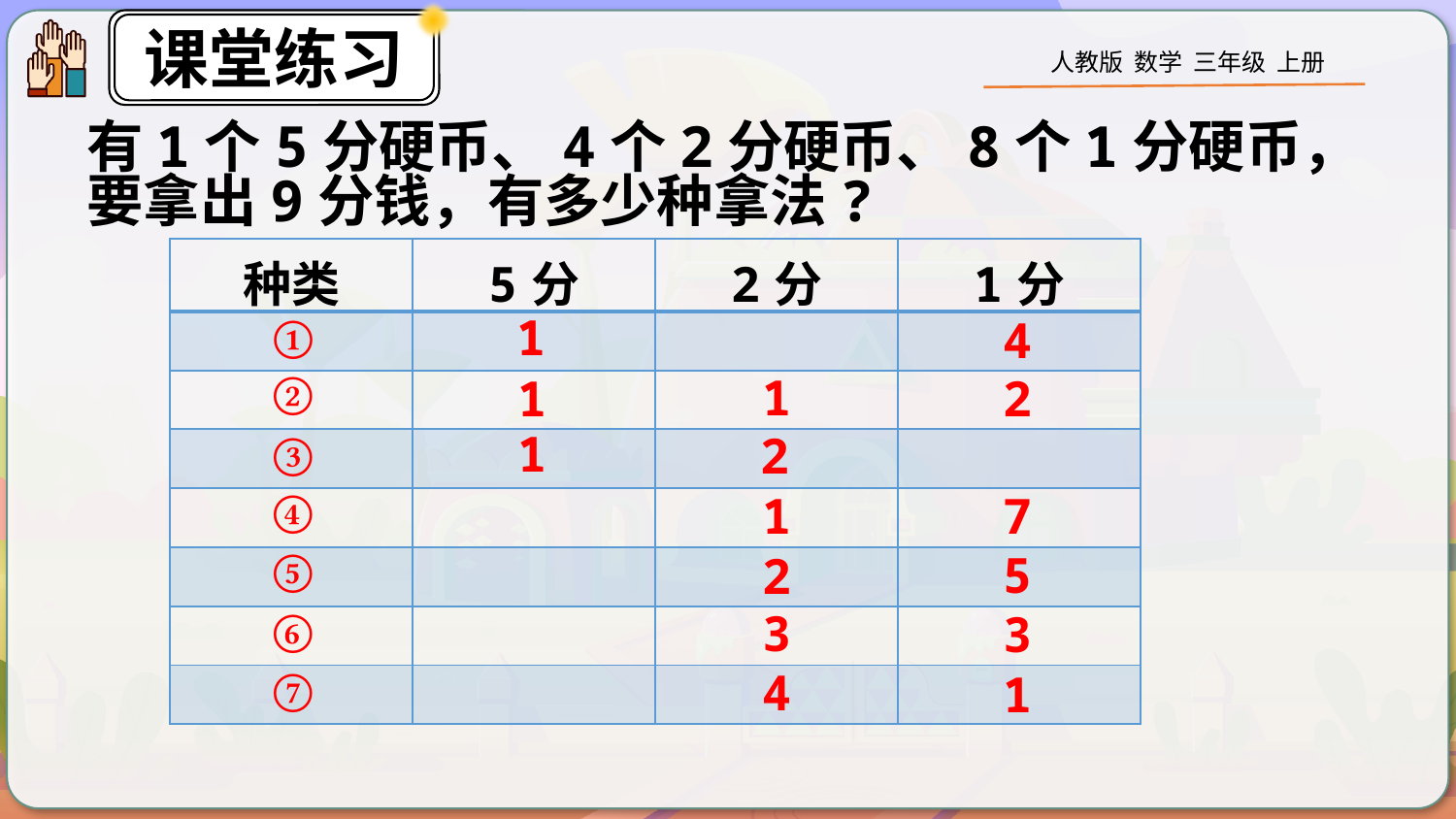

有1个5分硬币、4个2分硬币、8个1分硬币，要拿出9分钱，有多少种拿法?
| 种类 | 5分 | 2分 | 1分 |
| --- | --- | --- | --- |
|  |  |  |  |
|  |  |  |  |
|  |  |  |  |
|  |  |  |  |
|  |  |  |  |
|  |  |  |  |
|  |  |  |  |
1
①
4
②
1
1
2
1
③
2
④
7
1
⑤
5
2
⑥
3
3
⑦
4
1